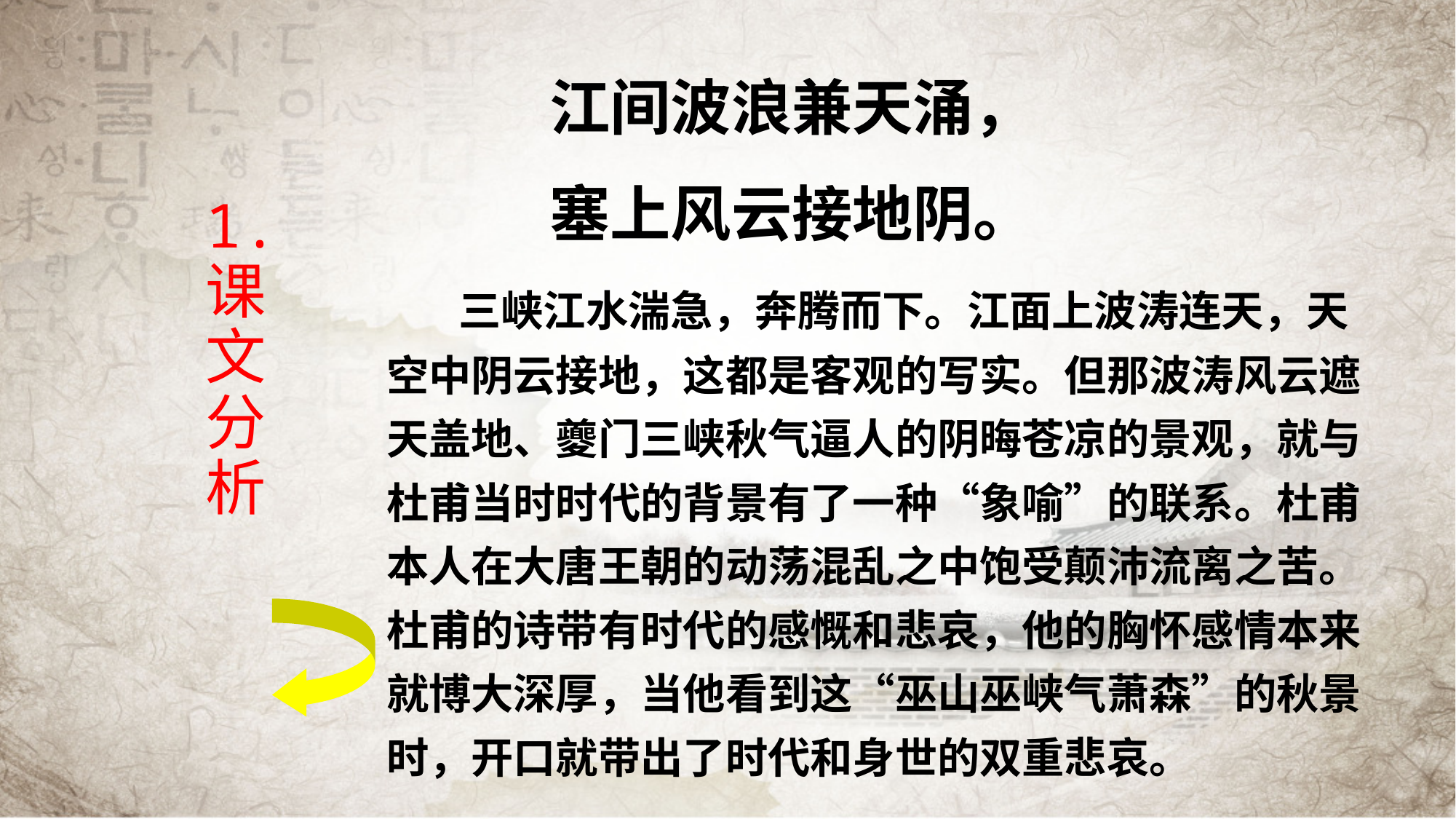

# 1. 课 文 分 析
                江间波浪兼天涌，
                塞上风云接地阴。
            三峡江水湍急，奔腾而下。江面上波涛连天，天空中阴云接地，这都是客观的写实。但那波涛风云遮天盖地、夔门三峡秋气逼人的阴晦苍凉的景观，就与杜甫当时时代的背景有了一种“象喻”的联系。杜甫本人在大唐王朝的动荡混乱之中饱受颠沛流离之苦。杜甫的诗带有时代的感慨和悲哀，他的胸怀感情本来就博大深厚，当他看到这“巫山巫峡气萧森”的秋景时，开口就带出了时代和身世的双重悲哀。